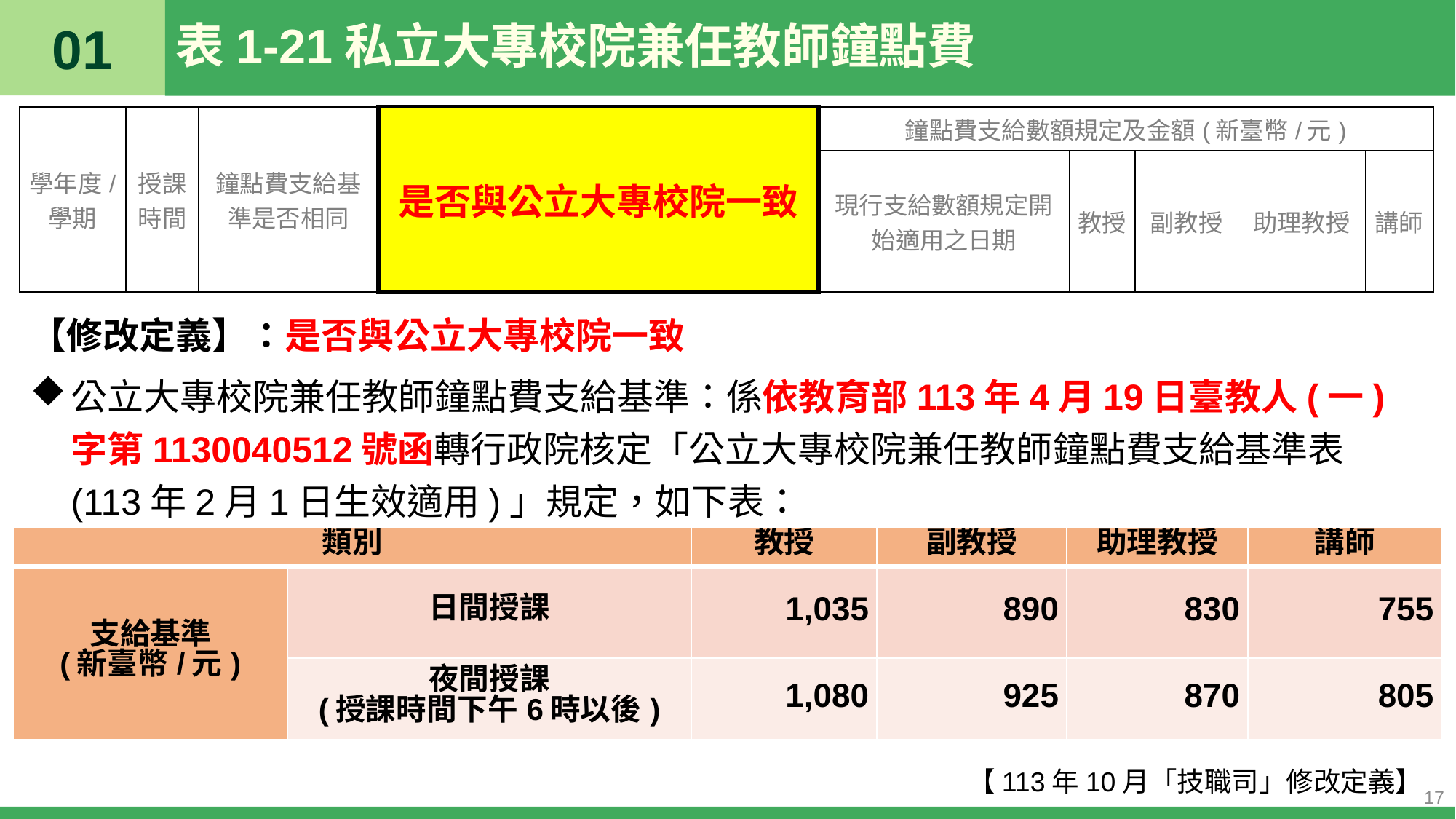

01
# 表1-21私立大專校院兼任教師鐘點費
| 學年度/ 學期 | 授課時間 | 鐘點費支給基準是否相同 | 是否與公立大專校院一致 | 鐘點費支給數額規定及金額(新臺幣/元) |  |  |  |  |
| --- | --- | --- | --- | --- | --- | --- | --- | --- |
|  |  |  |  | 現行支給數額規定開始適用之日期 | 教授 | 副教授 | 助理教授 | 講師 |
【修改定義】：是否與公立大專校院一致
公立大專校院兼任教師鐘點費支給基準：係依教育部113年4月19日臺教人(一)字第1130040512號函轉行政院核定「公立大專校院兼任教師鐘點費支給基準表(113年2月1日生效適用)」規定，如下表：

【113年10月「技職司」修改定義】
| 類別 |  | 教授 | 副教授 | 助理教授 | 講師 |
| --- | --- | --- | --- | --- | --- |
| 支給基準 (新臺幣/元) | 日間授課 | 1,035 | 890 | 830 | 755 |
|  | 夜間授課 (授課時間下午6時以後) | 1,080 | 925 | 870 | 805 |
17